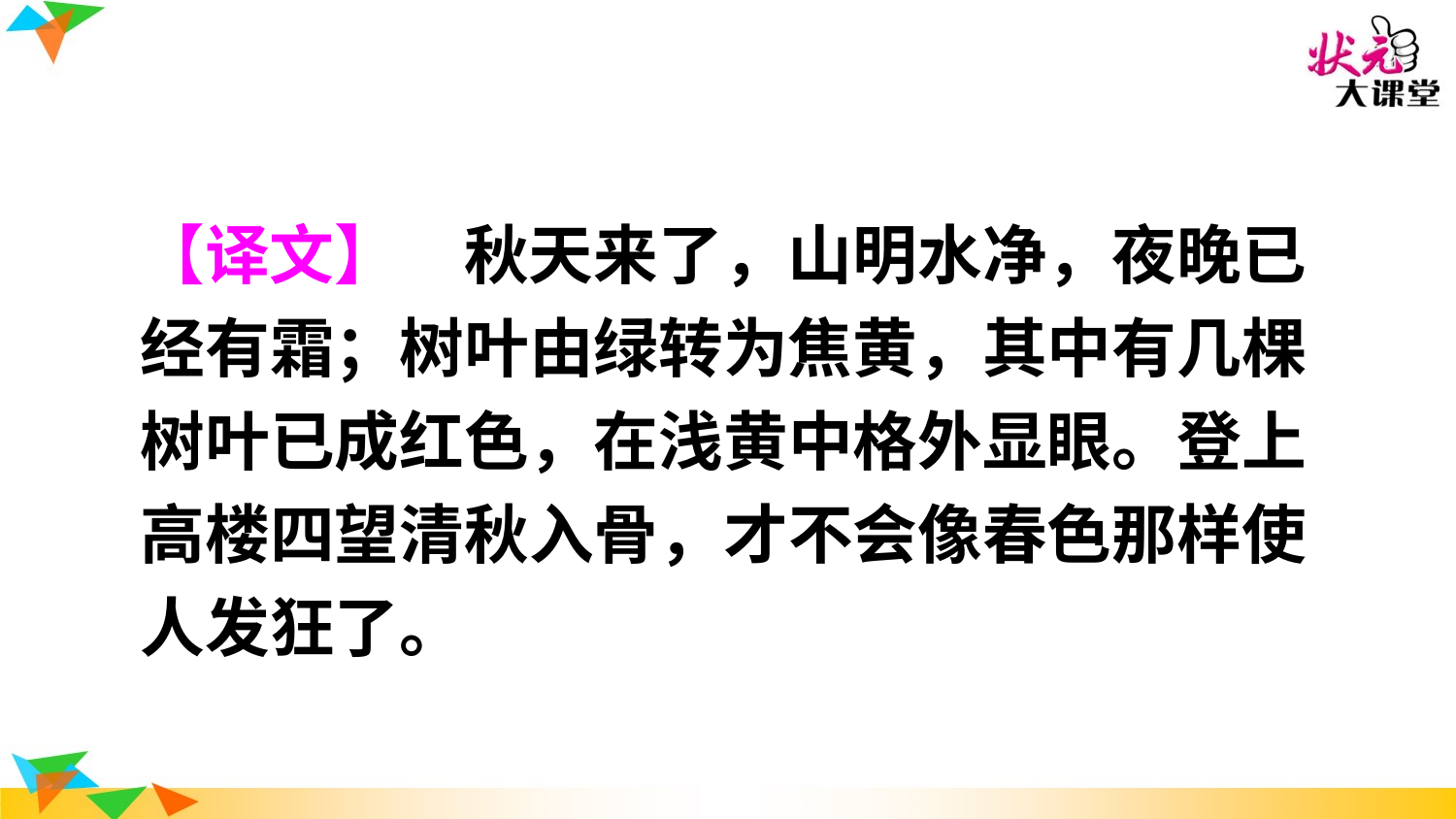

【译文】　秋天来了，山明水净，夜晚已经有霜；树叶由绿转为焦黄，其中有几棵树叶已成红色，在浅黄中格外显眼。登上高楼四望清秋入骨，才不会像春色那样使人发狂了。